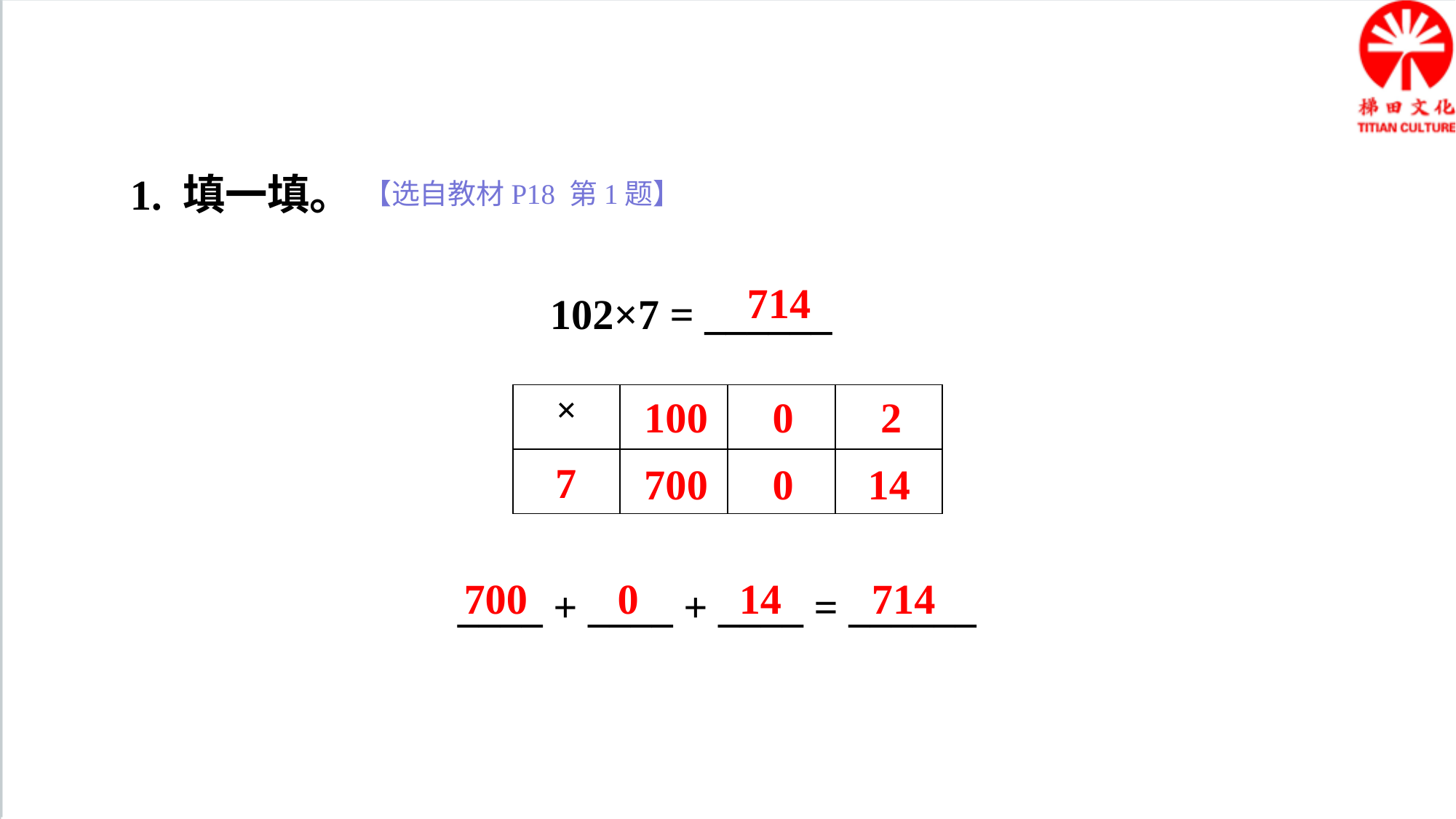

1. 填一填。
【选自教材P18 第1题】
714
102×7 = ______
| × |  |  |  |
| --- | --- | --- | --- |
|  |  |  |  |
100
0
2
7
700
0
14
____ + ____ + ____ = ______
700
0
14
714